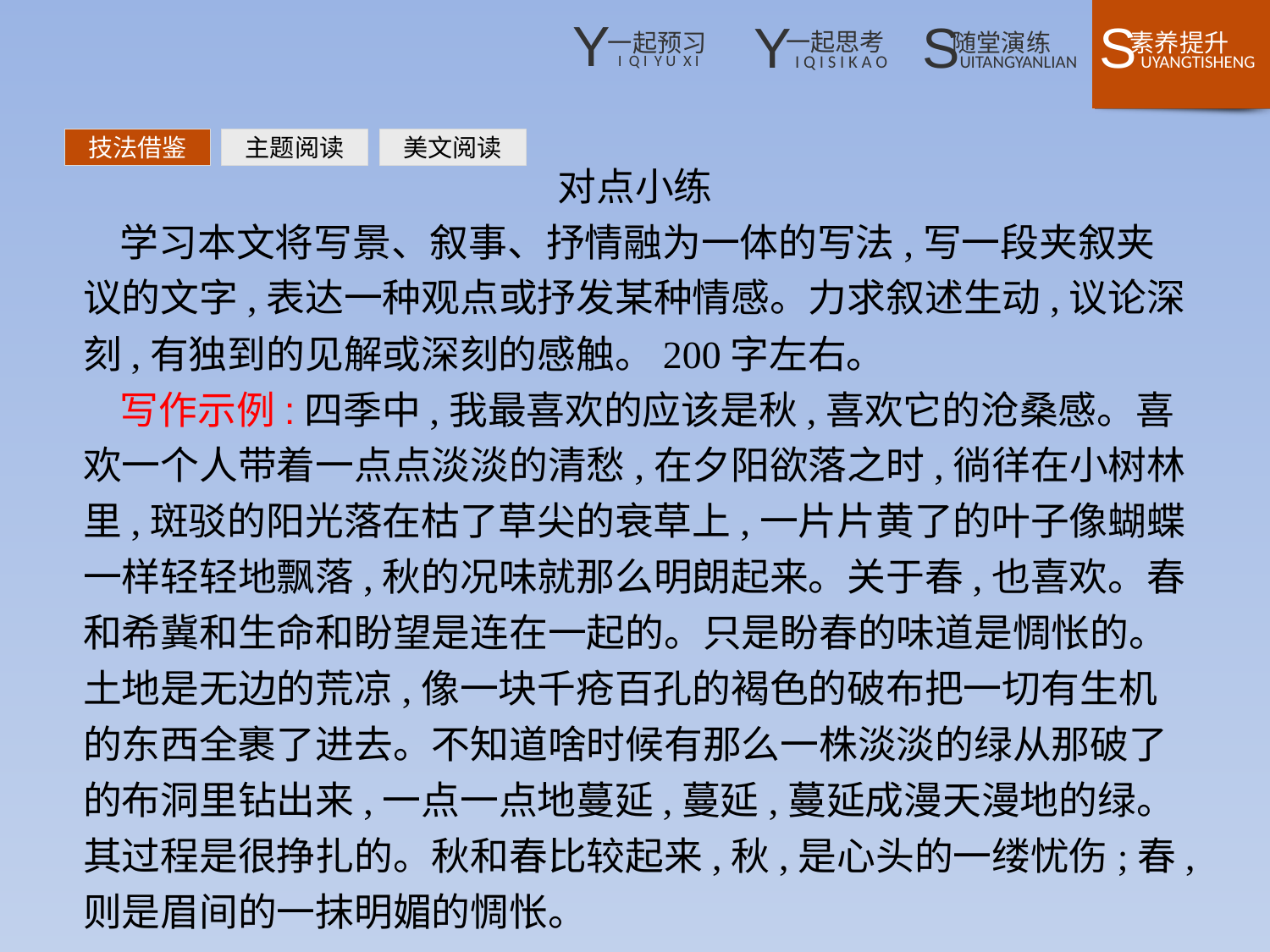

技法借鉴
主题阅读
美文阅读
对点小练
学习本文将写景、叙事、抒情融为一体的写法,写一段夹叙夹议的文字,表达一种观点或抒发某种情感。力求叙述生动,议论深刻,有独到的见解或深刻的感触。200字左右。
写作示例:四季中,我最喜欢的应该是秋,喜欢它的沧桑感。喜欢一个人带着一点点淡淡的清愁,在夕阳欲落之时,徜徉在小树林里,斑驳的阳光落在枯了草尖的衰草上,一片片黄了的叶子像蝴蝶一样轻轻地飘落,秋的况味就那么明朗起来。关于春,也喜欢。春和希冀和生命和盼望是连在一起的。只是盼春的味道是惆怅的。土地是无边的荒凉,像一块千疮百孔的褐色的破布把一切有生机的东西全裹了进去。不知道啥时候有那么一株淡淡的绿从那破了的布洞里钻出来,一点一点地蔓延,蔓延,蔓延成漫天漫地的绿。其过程是很挣扎的。秋和春比较起来,秋,是心头的一缕忧伤;春,则是眉间的一抹明媚的惆怅。